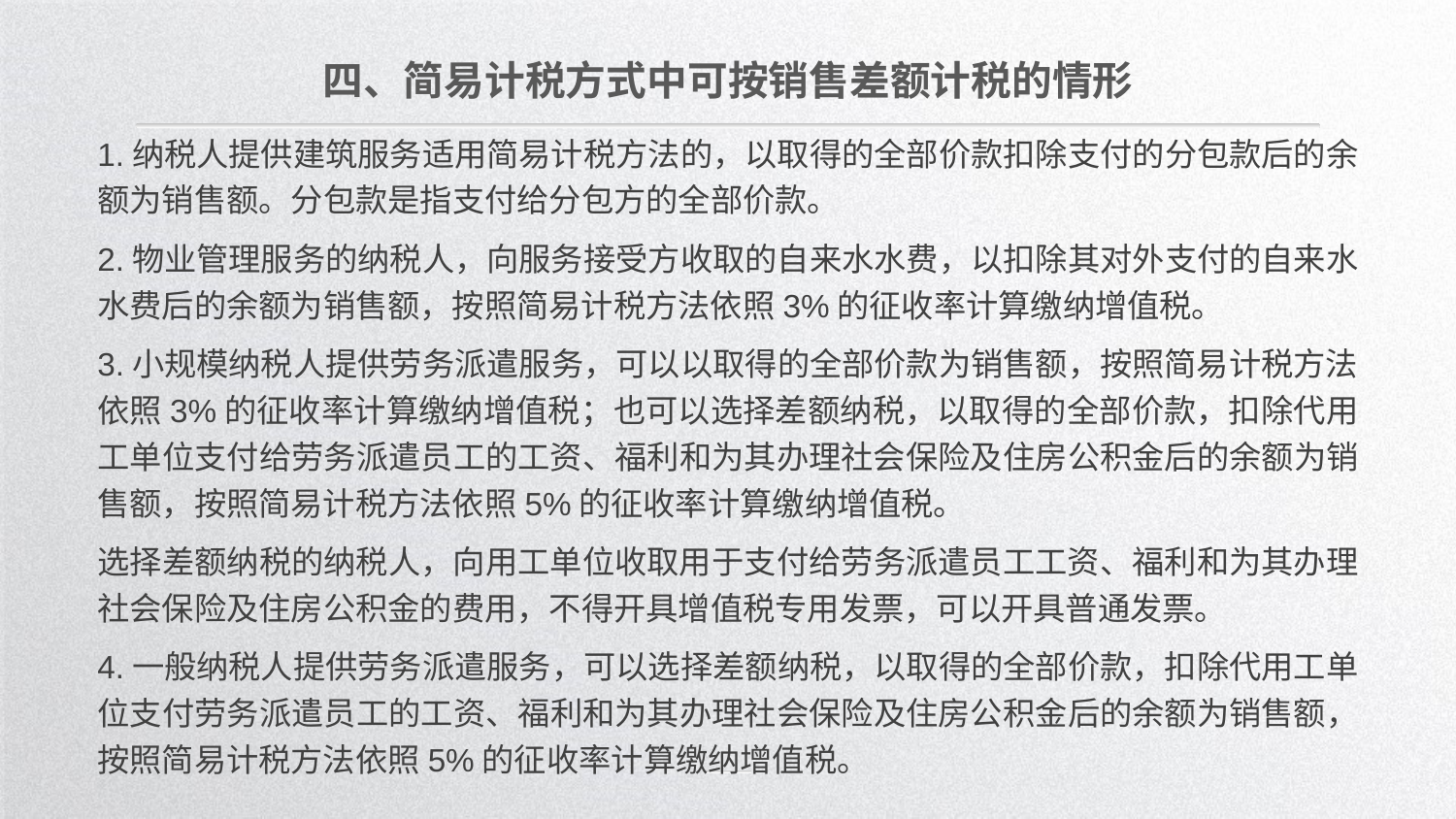

四、简易计税方式中可按销售差额计税的情形
1.纳税人提供建筑服务适用简易计税方法的，以取得的全部价款扣除支付的分包款后的余额为销售额。分包款是指支付给分包方的全部价款。
2.物业管理服务的纳税人，向服务接受方收取的自来水水费，以扣除其对外支付的自来水水费后的余额为销售额，按照简易计税方法依照3%的征收率计算缴纳增值税。
3.小规模纳税人提供劳务派遣服务，可以以取得的全部价款为销售额，按照简易计税方法依照3%的征收率计算缴纳增值税；也可以选择差额纳税，以取得的全部价款，扣除代用工单位支付给劳务派遣员工的工资、福利和为其办理社会保险及住房公积金后的余额为销售额，按照简易计税方法依照5%的征收率计算缴纳增值税。
选择差额纳税的纳税人，向用工单位收取用于支付给劳务派遣员工工资、福利和为其办理社会保险及住房公积金的费用，不得开具增值税专用发票，可以开具普通发票。
4.一般纳税人提供劳务派遣服务，可以选择差额纳税，以取得的全部价款，扣除代用工单位支付劳务派遣员工的工资、福利和为其办理社会保险及住房公积金后的余额为销售额，按照简易计税方法依照5%的征收率计算缴纳增值税。